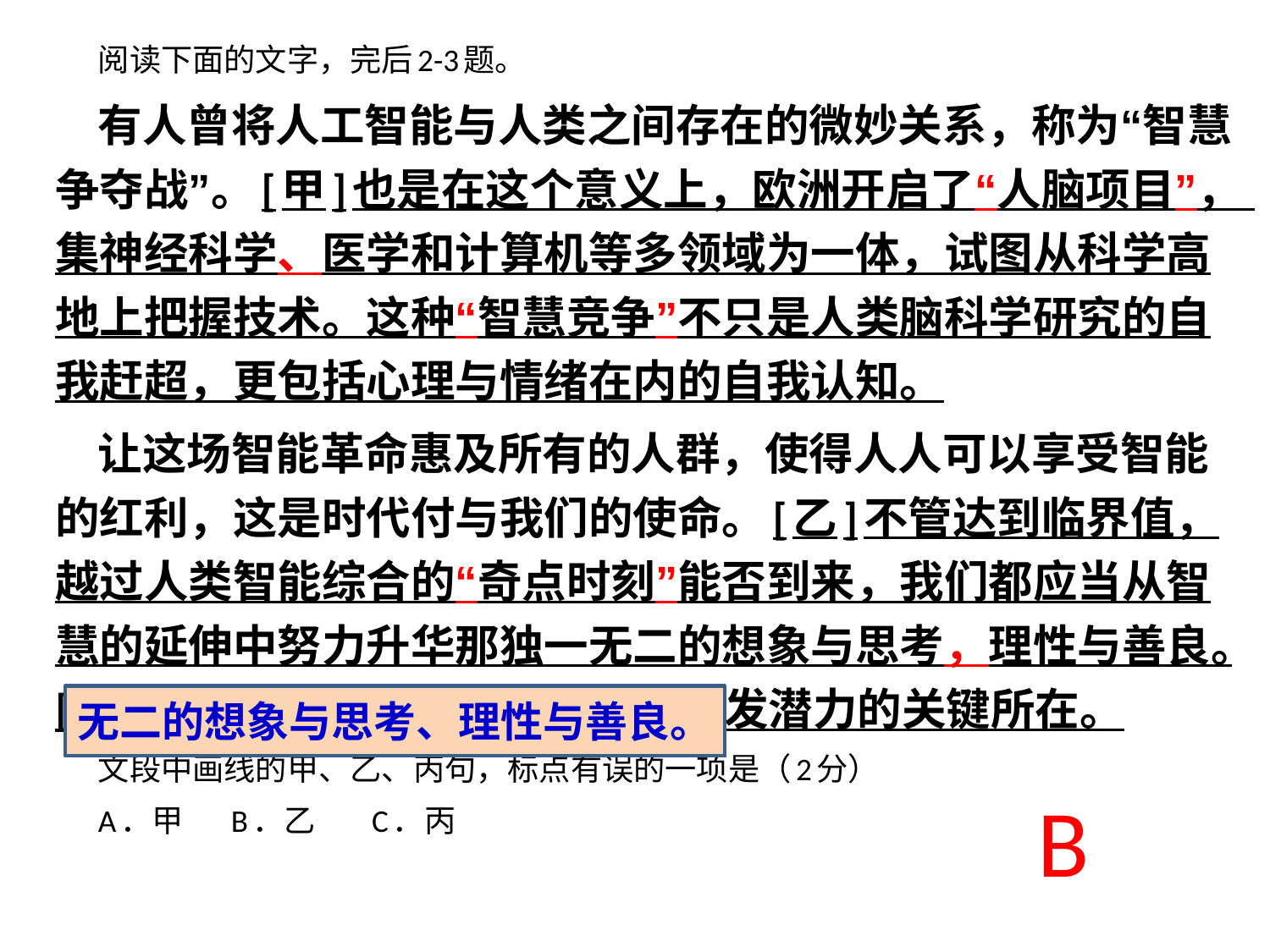

阅读下面的文字，完后2-3题。
有人曾将人工智能与人类之间存在的微妙关系，称为“智慧争夺战”。[甲]也是在这个意义上，欧洲开启了“人脑项目”，集神经科学、医学和计算机等多领域为一体，试图从科学高地上把握技术。这种“智慧竞争”不只是人类脑科学研究的自我赶超，更包括心理与情绪在内的自我认知。
让这场智能革命惠及所有的人群，使得人人可以享受智能的红利，这是时代付与我们的使命。[乙]不管达到临界值，越过人类智能综合的“奇点时刻”能否到来，我们都应当从智慧的延伸中努力升华那独一无二的想象与思考，理性与善良。[丙]这或许才是人类认识自己、激发潜力的关键所在。
文段中画线的甲、乙、丙句，标点有误的一项是（2分）
A．甲     B．乙      C．丙

无二的想象与思考、理性与善良。
B